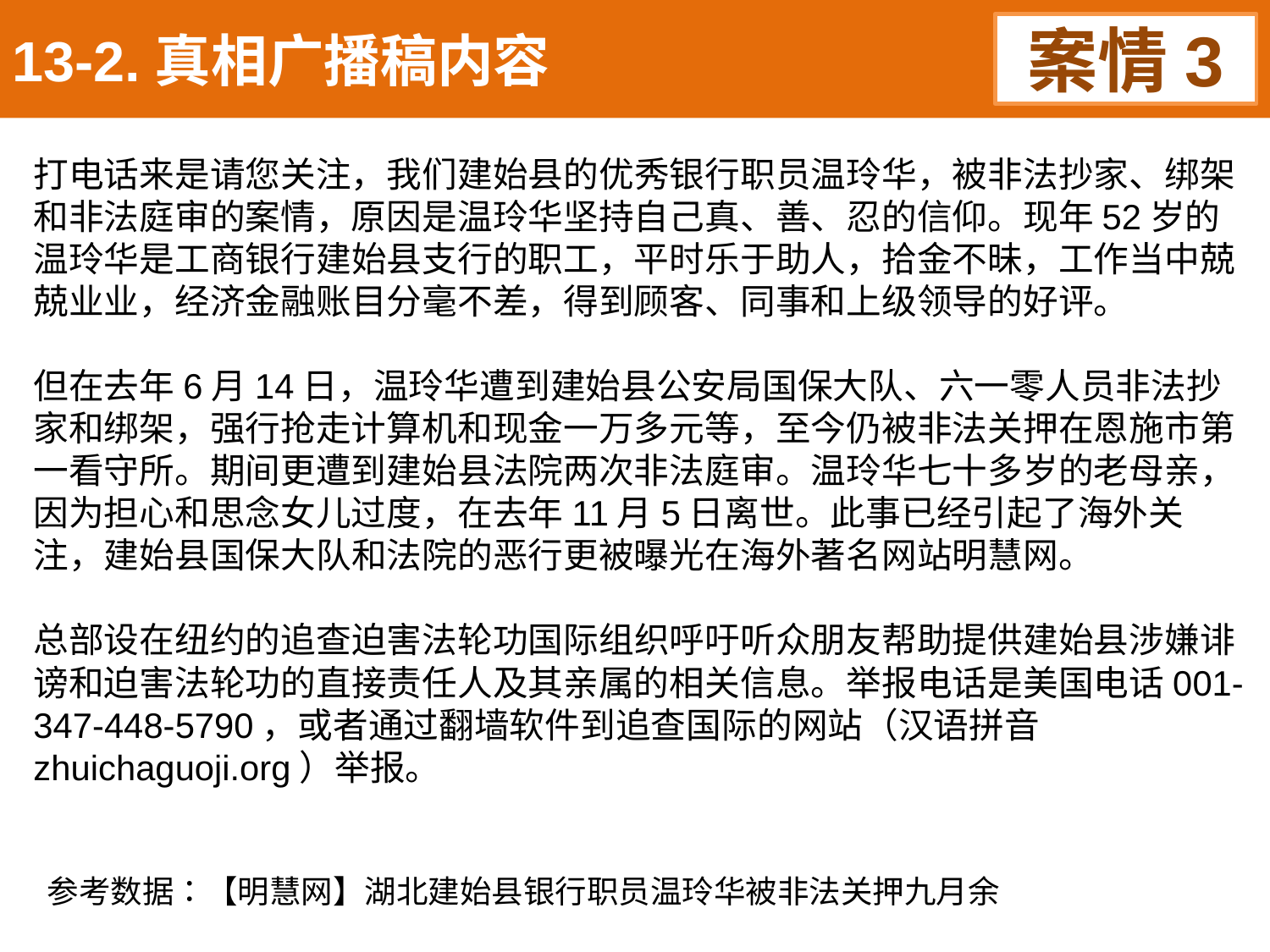

13-2.真相广播稿内容
案情3
打电话来是请您关注，我们建始县的优秀银行职员温玲华，被非法抄家、绑架和非法庭审的案情，原因是温玲华坚持自己真、善、忍的信仰。现年52岁的温玲华是工商银行建始县支行的职工，平时乐于助人，拾金不昧，工作当中兢兢业业，经济金融账目分毫不差，得到顾客、同事和上级领导的好评。

但在去年6月14日，温玲华遭到建始县公安局国保大队、六一零人员非法抄家和绑架，强行抢走计算机和现金一万多元等，至今仍被非法关押在恩施市第一看守所。期间更遭到建始县法院两次非法庭审。温玲华七十多岁的老母亲，因为担心和思念女儿过度，在去年11月5日离世。此事已经引起了海外关注，建始县国保大队和法院的恶行更被曝光在海外著名网站明慧网。

总部设在纽约的追查迫害法轮功国际组织呼吁听众朋友帮助提供建始县涉嫌诽谤和迫害法轮功的直接责任人及其亲属的相关信息。举报电话是美国电话001-347-448-5790，或者通过翻墙软件到追查国际的网站（汉语拼音zhuichaguoji.org）举报。
参考数据：【明慧网】湖北建始县银行职员温玲华被非法关押九月余